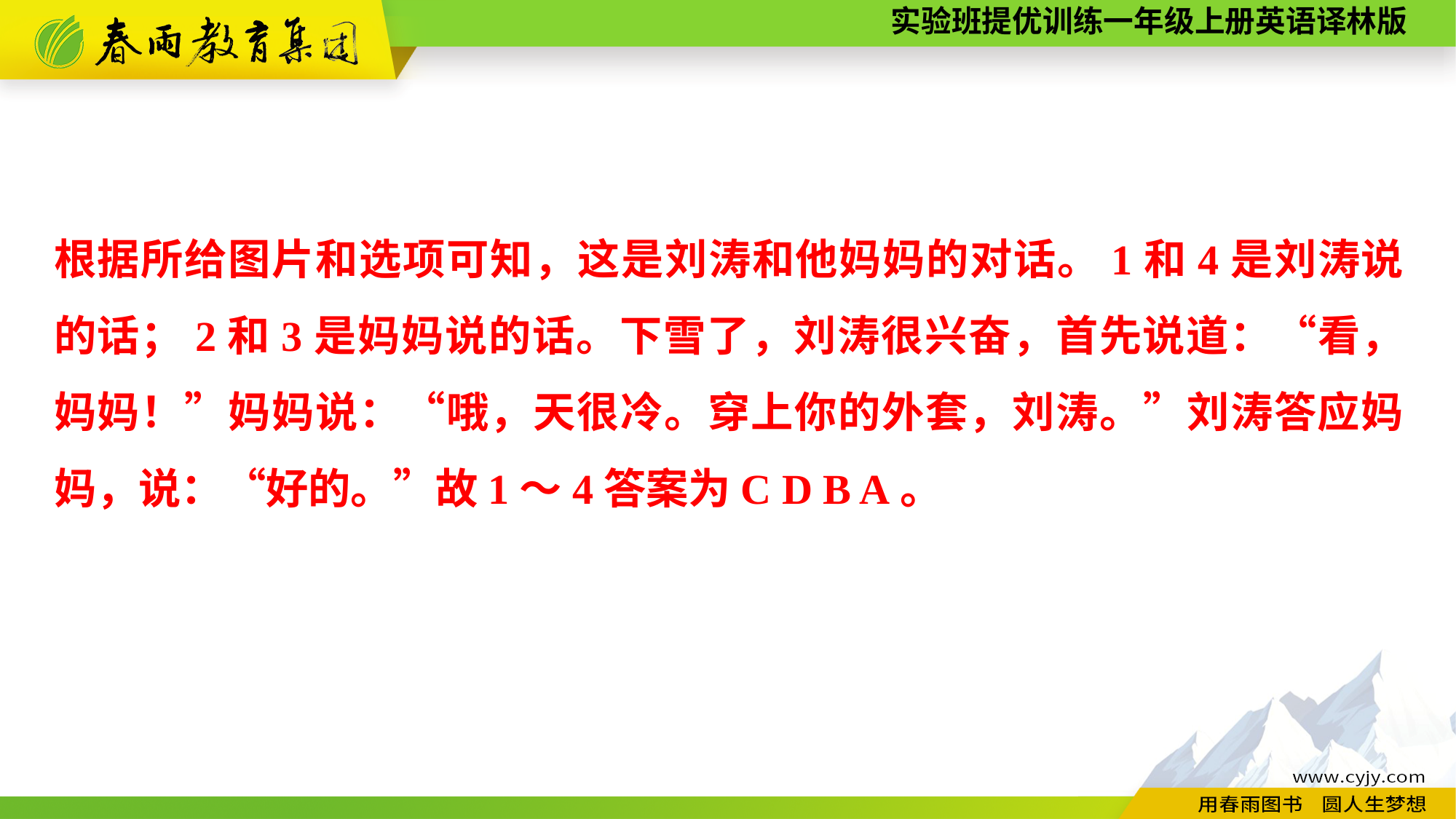

根据所给图片和选项可知，这是刘涛和他妈妈的对话。1和4是刘涛说的话；2和3是妈妈说的话。下雪了，刘涛很兴奋，首先说道：“看，妈妈！”妈妈说：“哦，天很冷。穿上你的外套，刘涛。”刘涛答应妈妈，说：“好的。”故1～4答案为C D B A。